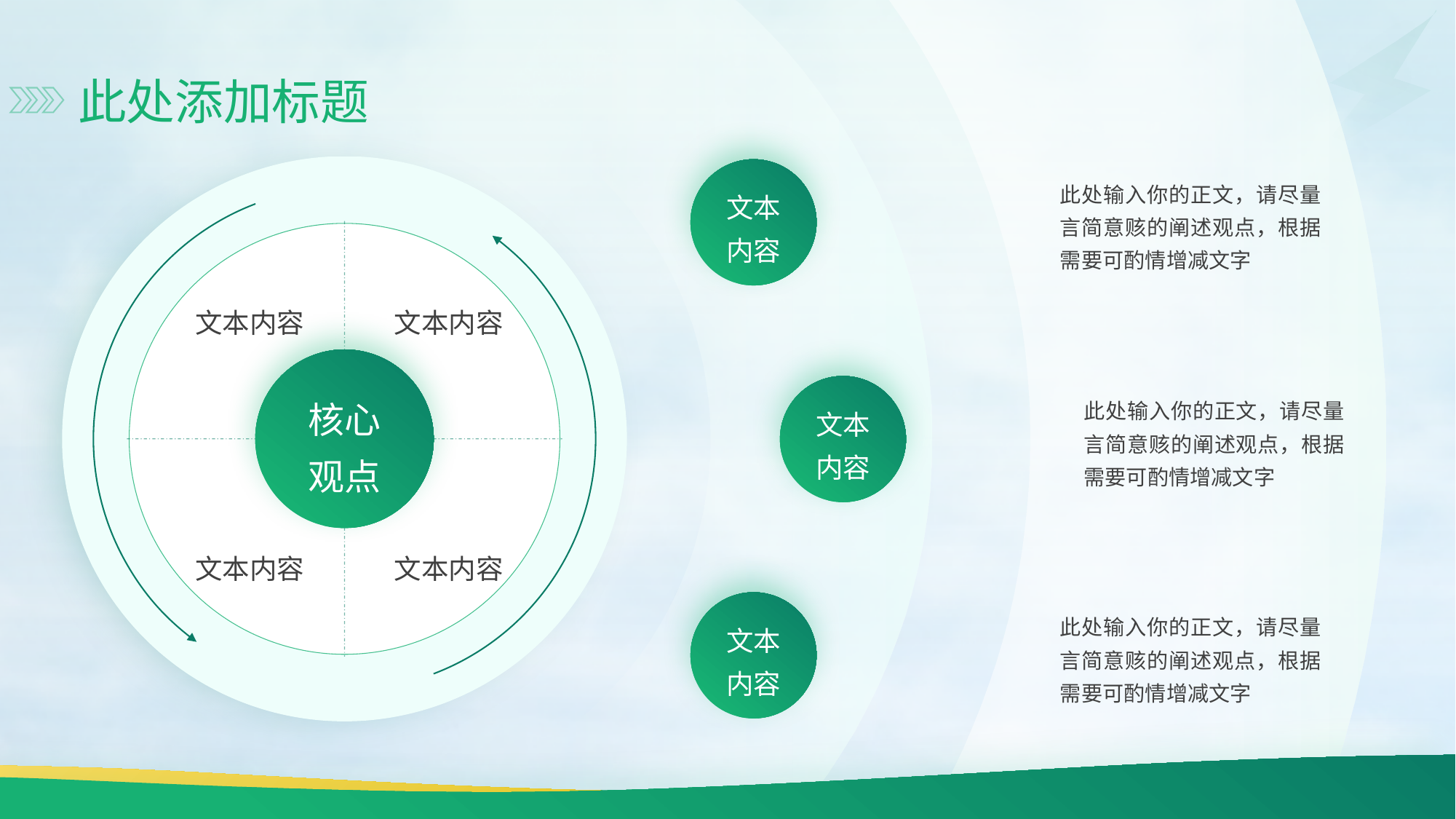

此处添加标题

文本
内容
此处输入你的正文，请尽量言简意赅的阐述观点，根据需要可酌情增减文字

文本内容
文本内容
文本内容
文本内容

核心
观点

文本
内容
此处输入你的正文，请尽量言简意赅的阐述观点，根据需要可酌情增减文字

文本
内容
此处输入你的正文，请尽量言简意赅的阐述观点，根据需要可酌情增减文字